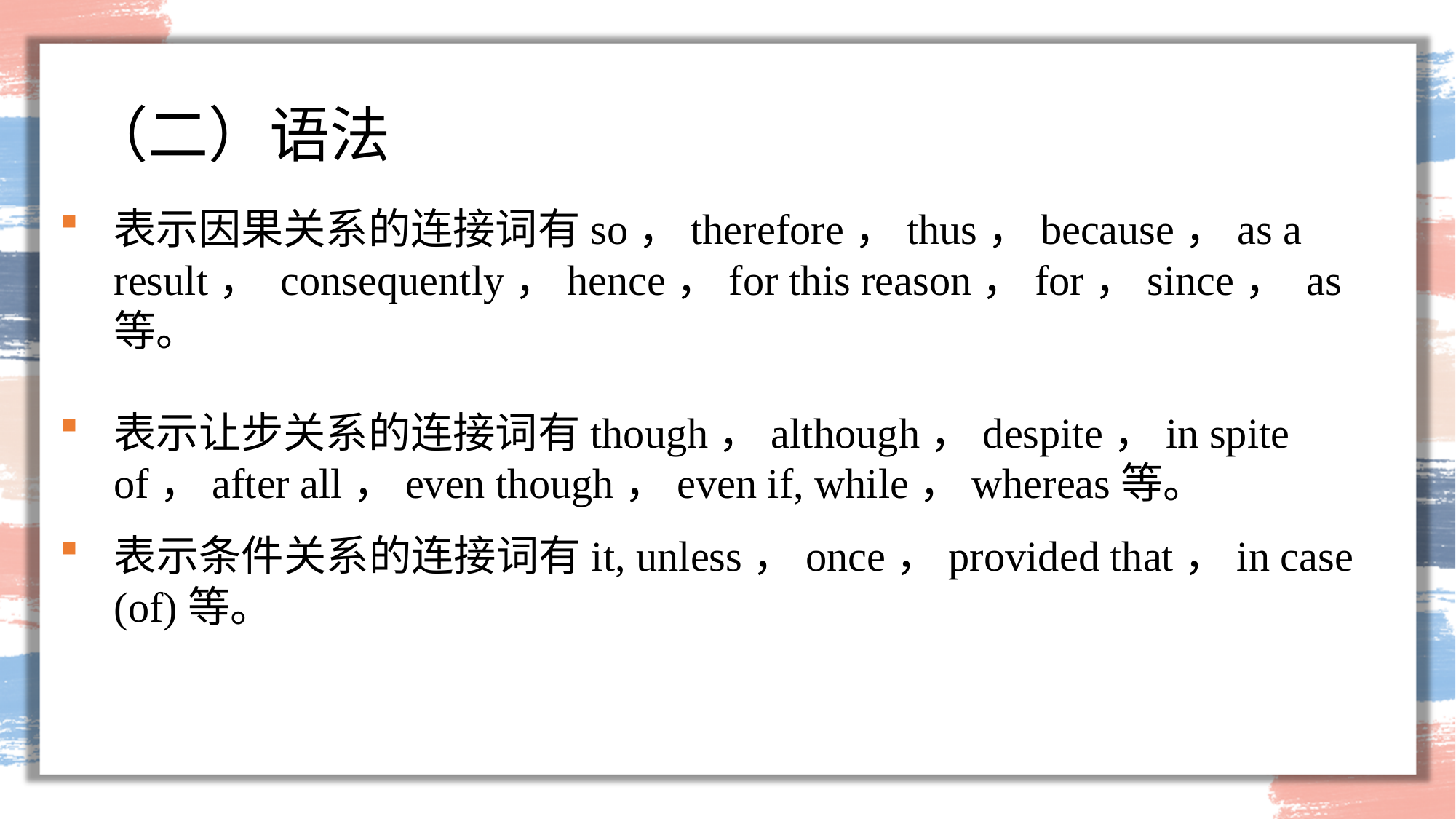

（二）语法

表示因果关系的连接词有so，therefore，thus，because，as a result， consequently，hence，for this reason，for，since， as等。

表示让步关系的连接词有though，although，despite，in spite of，after all，even though，even if, while，whereas等。
表示条件关系的连接词有it, unless，once，provided that，in case (of)等。

53